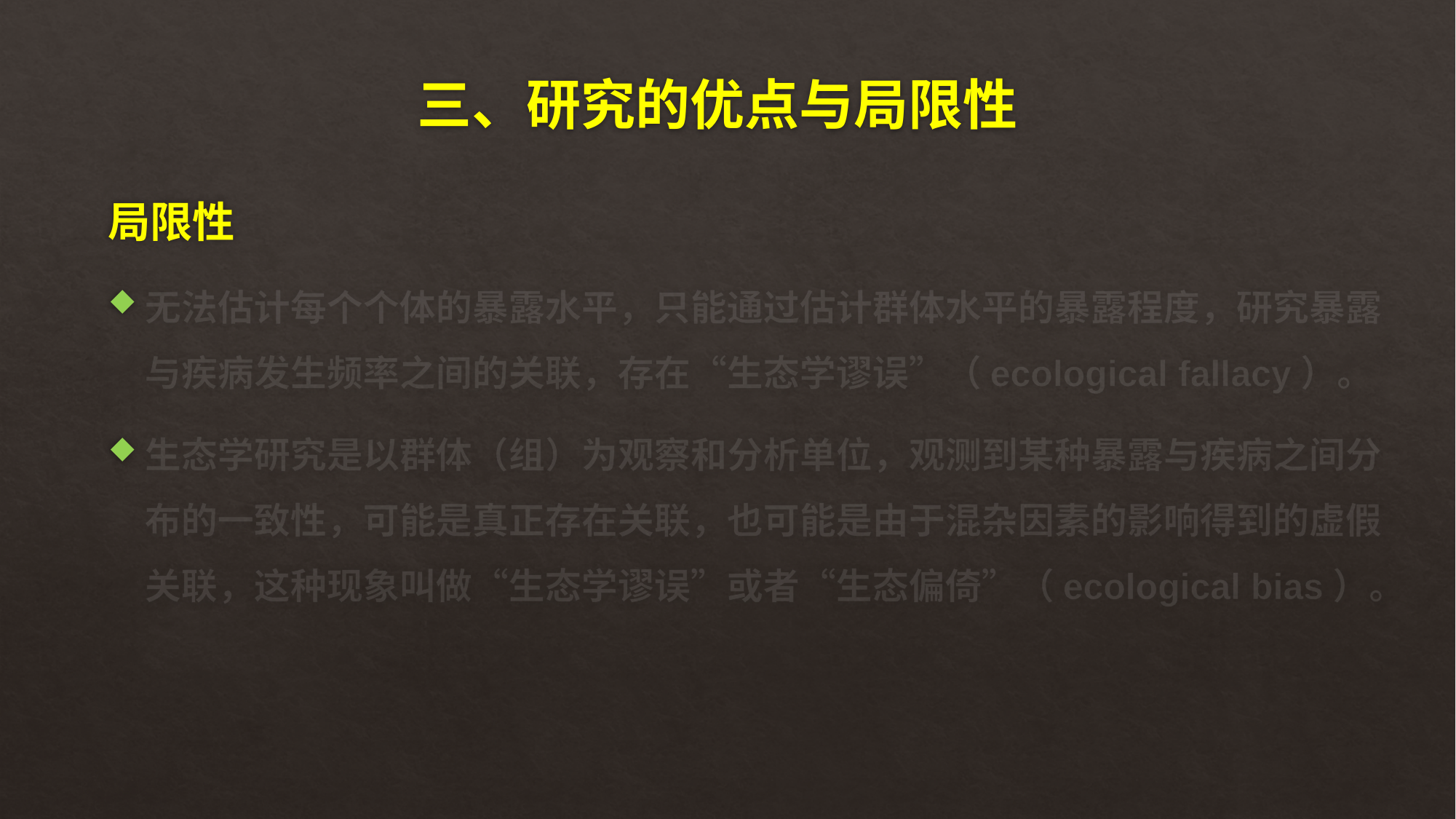

# 三、研究的优点与局限性
局限性
无法估计每个个体的暴露水平，只能通过估计群体水平的暴露程度，研究暴露与疾病发生频率之间的关联，存在“生态学谬误”（ecological fallacy）。
生态学研究是以群体（组）为观察和分析单位，观测到某种暴露与疾病之间分布的一致性，可能是真正存在关联，也可能是由于混杂因素的影响得到的虚假关联，这种现象叫做“生态学谬误”或者“生态偏倚”（ecological bias）。